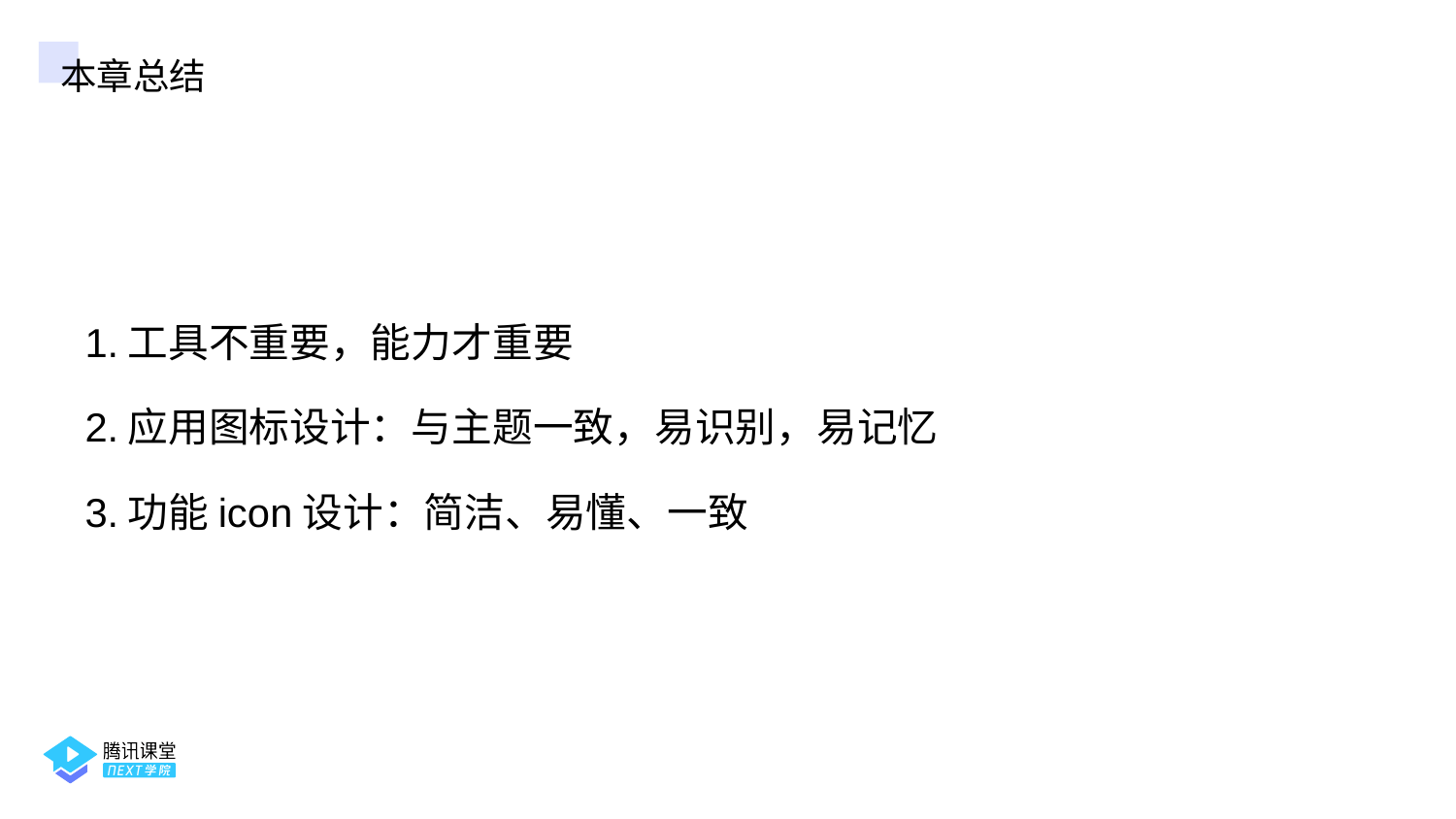

本章总结
工具不重要，能力才重要
应用图标设计：与主题一致，易识别，易记忆
功能icon设计：简洁、易懂、一致